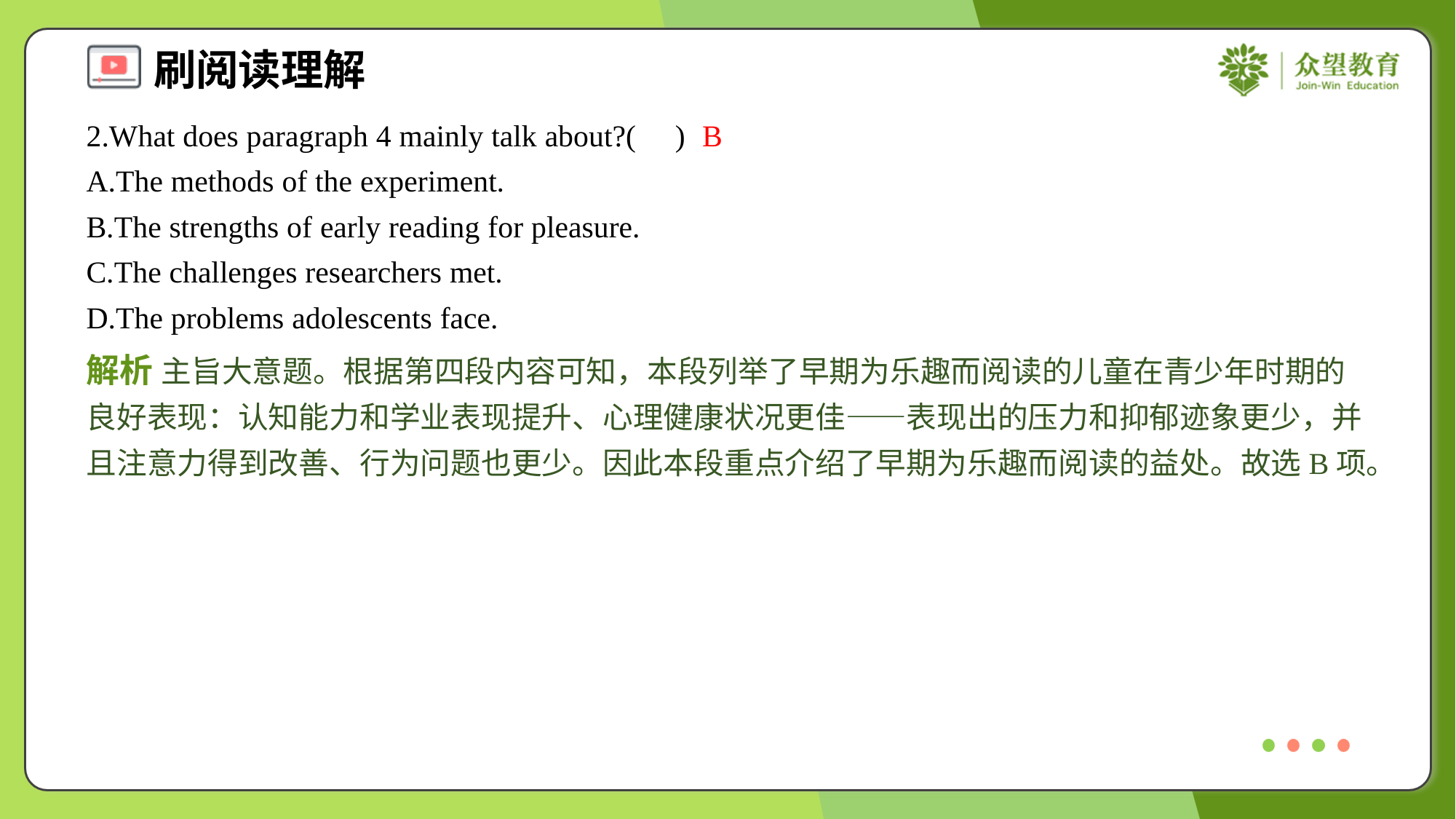

2.What does paragraph 4 mainly talk about?(     )
B
A.The methods of the experiment.
B.The strengths of early reading for pleasure.
C.The challenges researchers met.
D.The problems adolescents face.
解析 主旨大意题。根据第四段内容可知，本段列举了早期为乐趣而阅读的儿童在青少年时期的良好表现：认知能力和学业表现提升、心理健康状况更佳——表现出的压力和抑郁迹象更少，并且注意力得到改善、行为问题也更少。因此本段重点介绍了早期为乐趣而阅读的益处。故选B项。